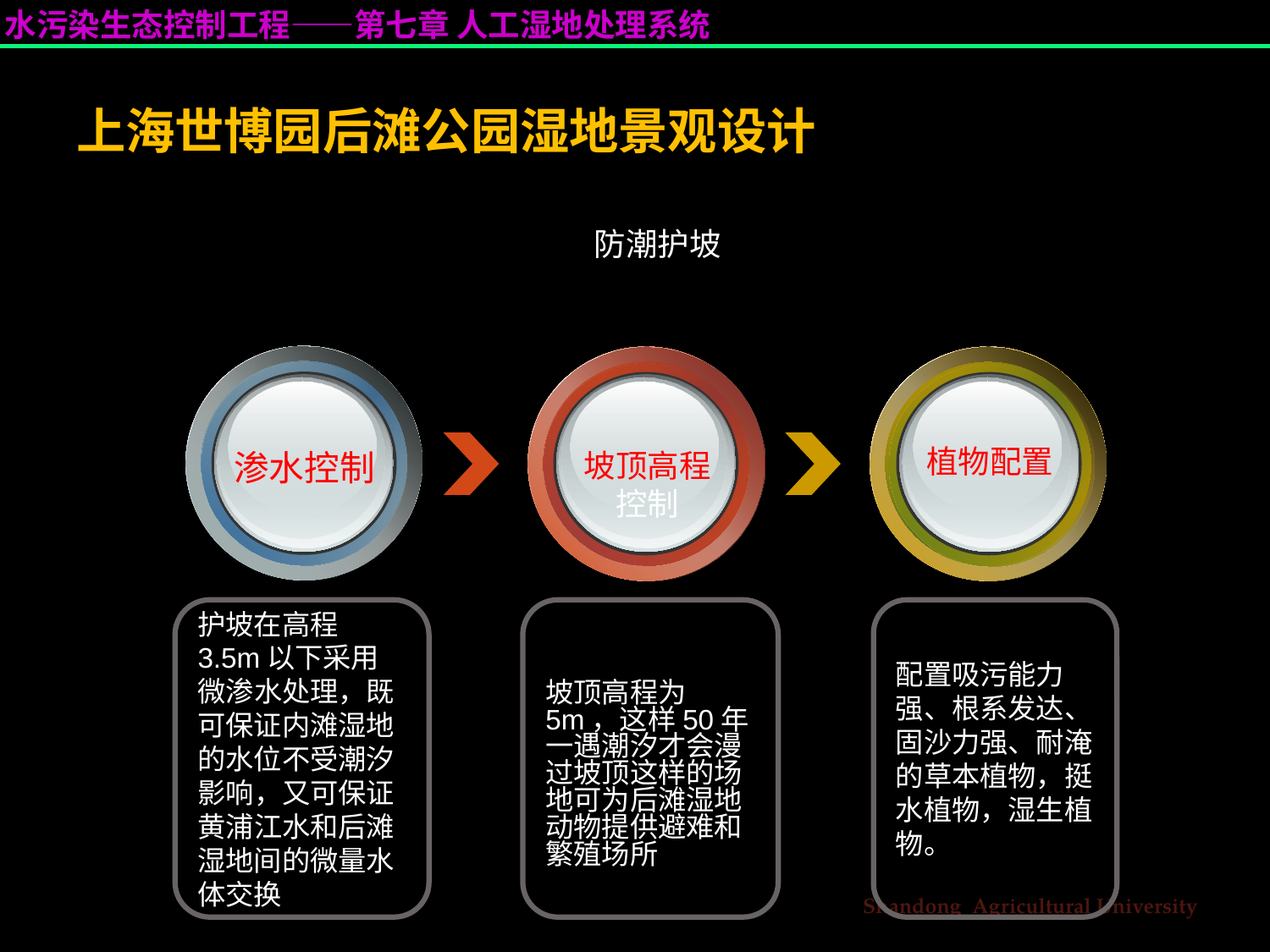

上海世博园后滩公园湿地景观设计
 防潮护坡

渗水控制
坡顶高程
控制
植物配置

护坡在高程3.5m以下采用微渗水处理，既可保证内滩湿地的水位不受潮汐影响，又可保证黄浦江水和后滩湿地间的微量水体交换

坡顶高程为5m，这样50年一遇潮汐才会漫过坡顶这样的场地可为后滩湿地动物提供避难和繁殖场所
配置吸污能力强、根系发达、固沙力强、耐淹的草本植物，挺水植物，湿生植物。